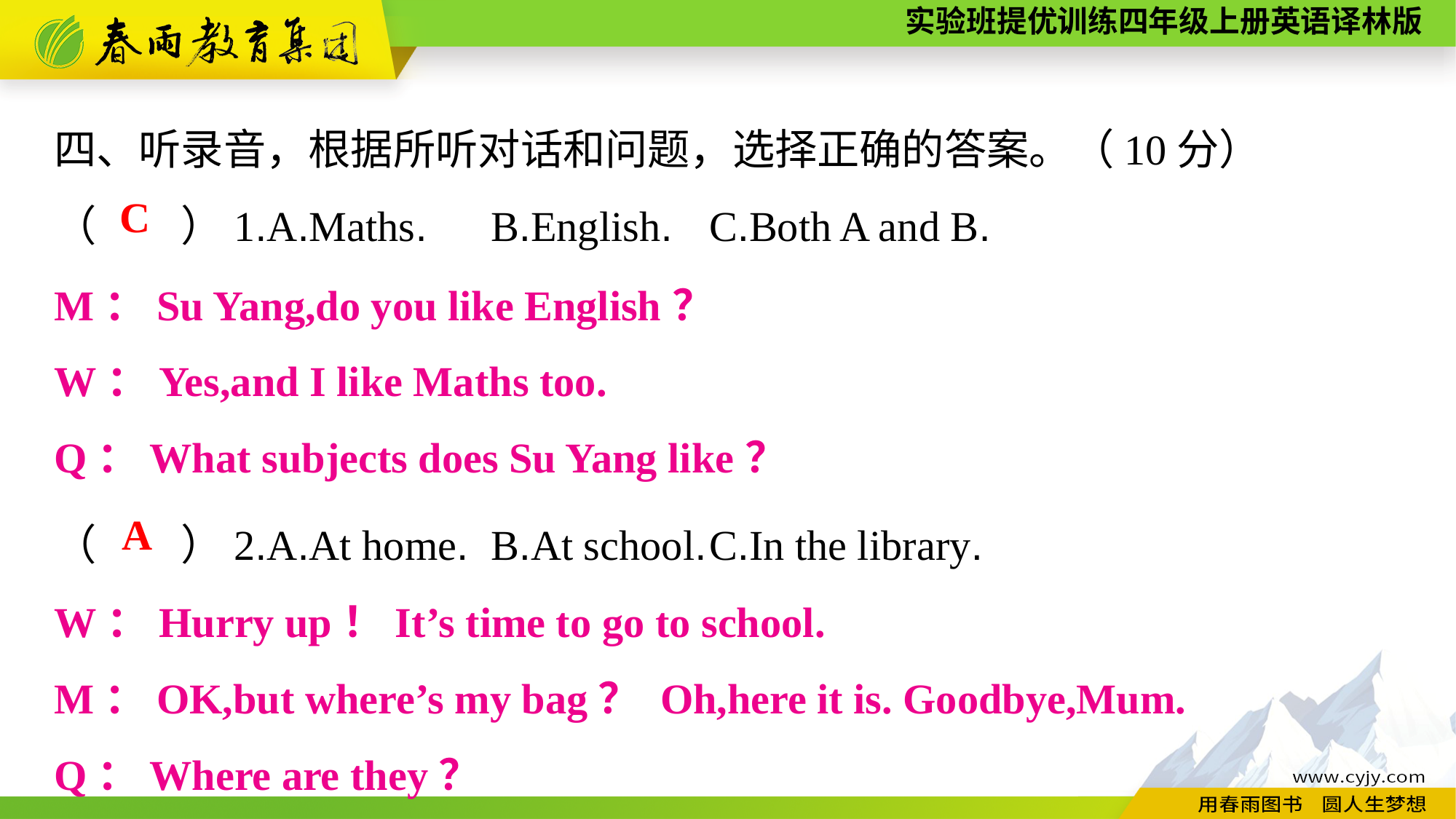

四、听录音，根据所听对话和问题，选择正确的答案。（10分）
（　　）1.A.Maths.	B.English.	C.Both A and B.
C
M：Su Yang,do you like English？
W：Yes,and I like Maths too.
Q：What subjects does Su Yang like？
（　　）2.A.At home.	B.At school.	C.In the library.
A
W：Hurry up！It’s time to go to school.
M：OK,but where’s my bag？ Oh,here it is. Goodbye,Mum.
Q：Where are they？